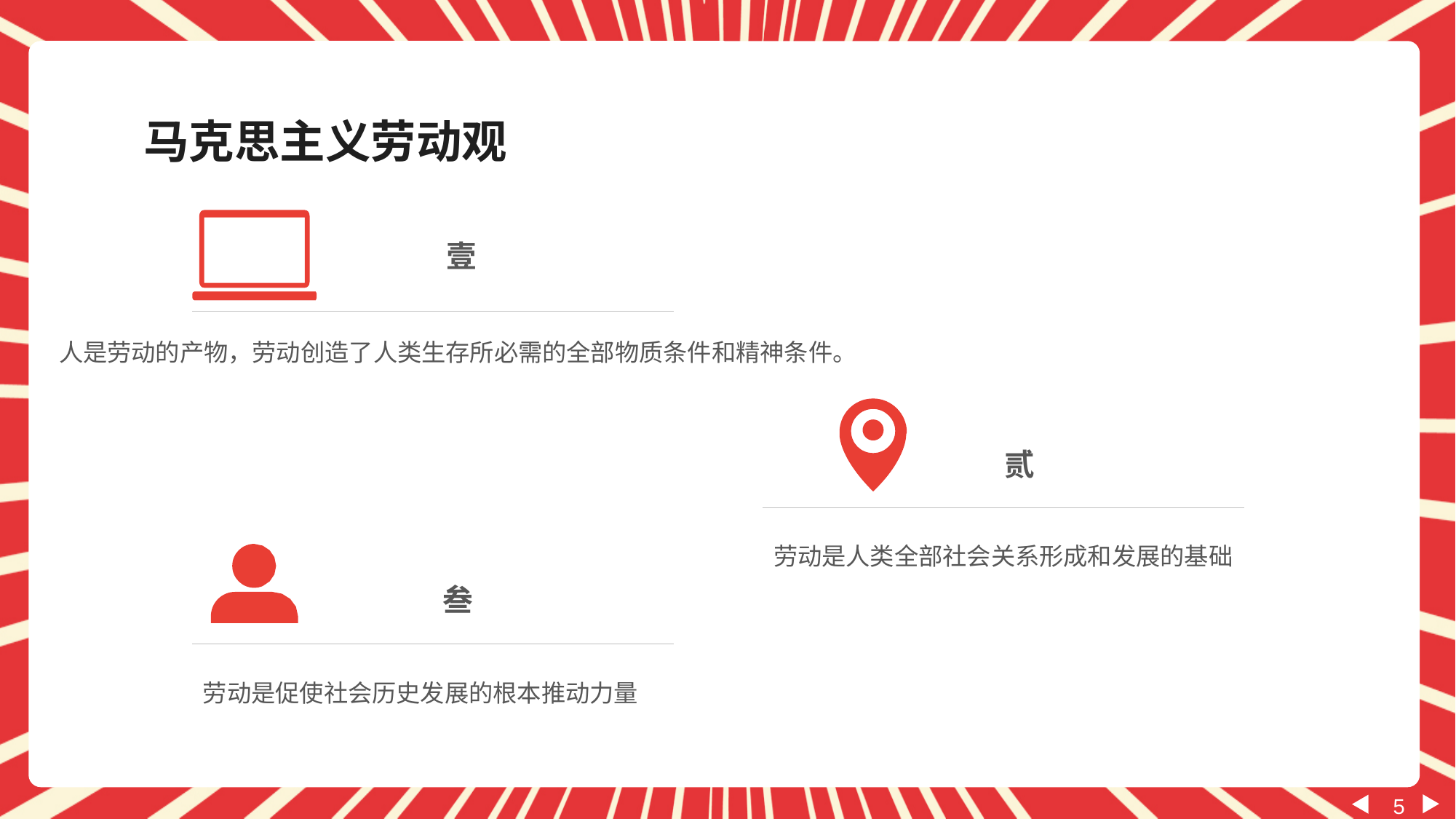

马克思主义劳动观

壹
人是劳动的产物，劳动创造了人类生存所必需的全部物质条件和精神条件。

贰
劳动是人类全部社会关系形成和发展的基础

叁
劳动是促使社会历史发展的根本推动力量